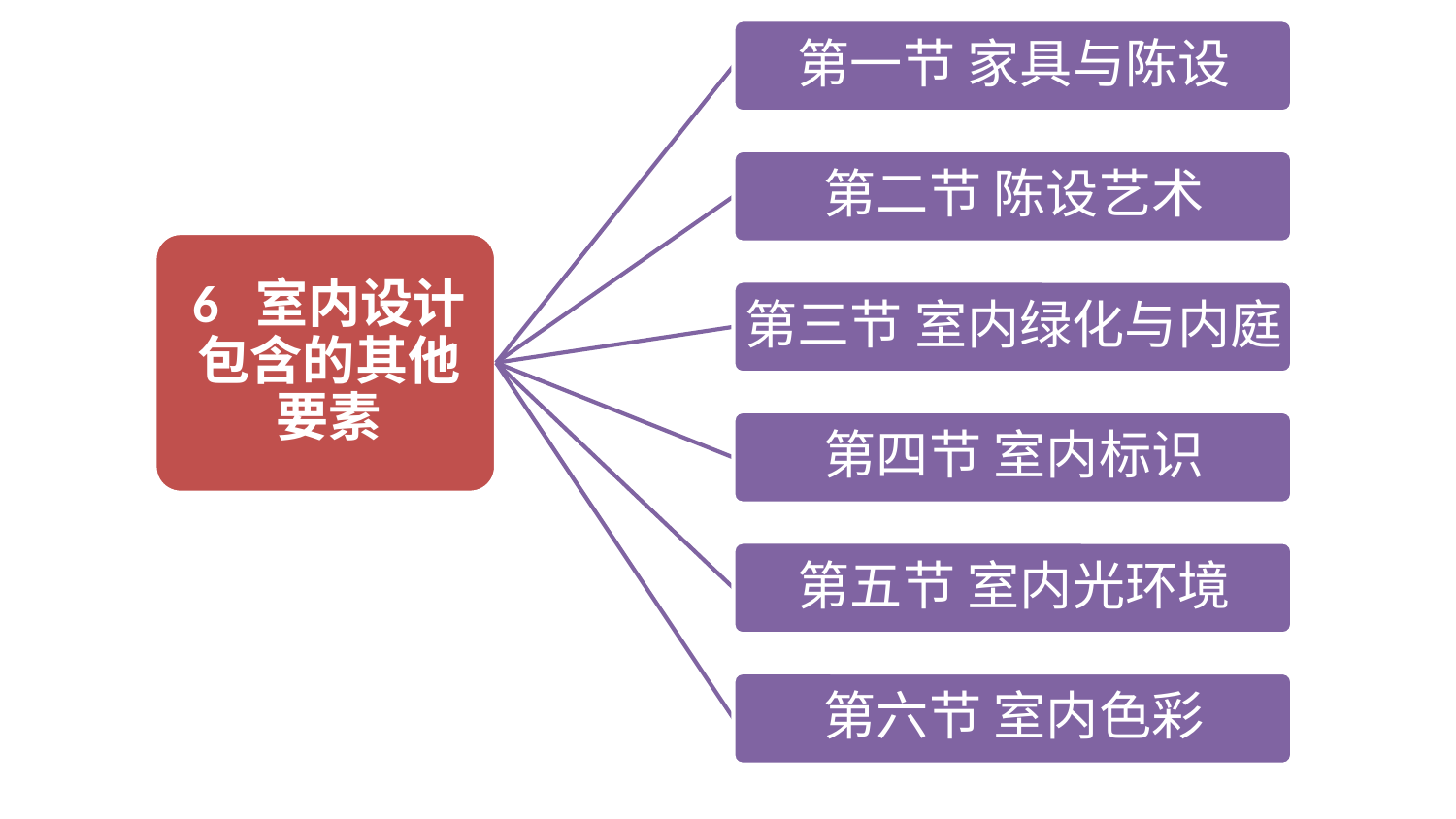

6  室内设计包含的其他要素

第一节 家具与陈设

第二节 陈设艺术

第三节 室内绿化与内庭

第四节 室内标识

第五节 室内光环境

第六节 室内色彩